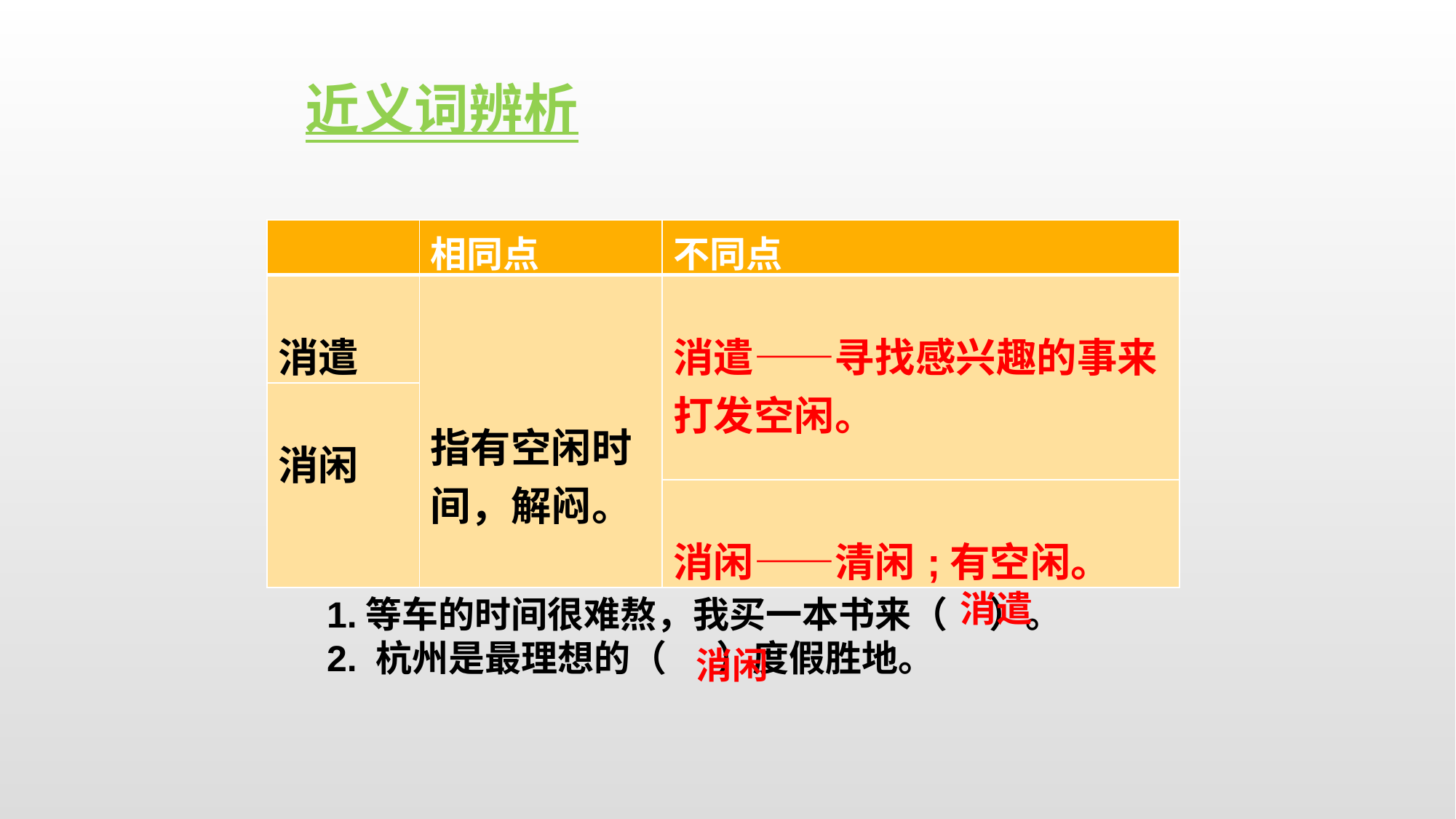

近义词辨析
|  | 相同点 | 不同点 |
| --- | --- | --- |
| 消遣 | 指有空闲时间，解闷。 | 消遣——寻找感兴趣的事来打发空闲。 |
| 消闲 |  |  |
|  |  | 消闲——清闲;有空闲。 |

1.等车的时间很难熬，我买一本书来（     ）。
2. 杭州是最理想的（      ）度假胜地。
消遣
消闲